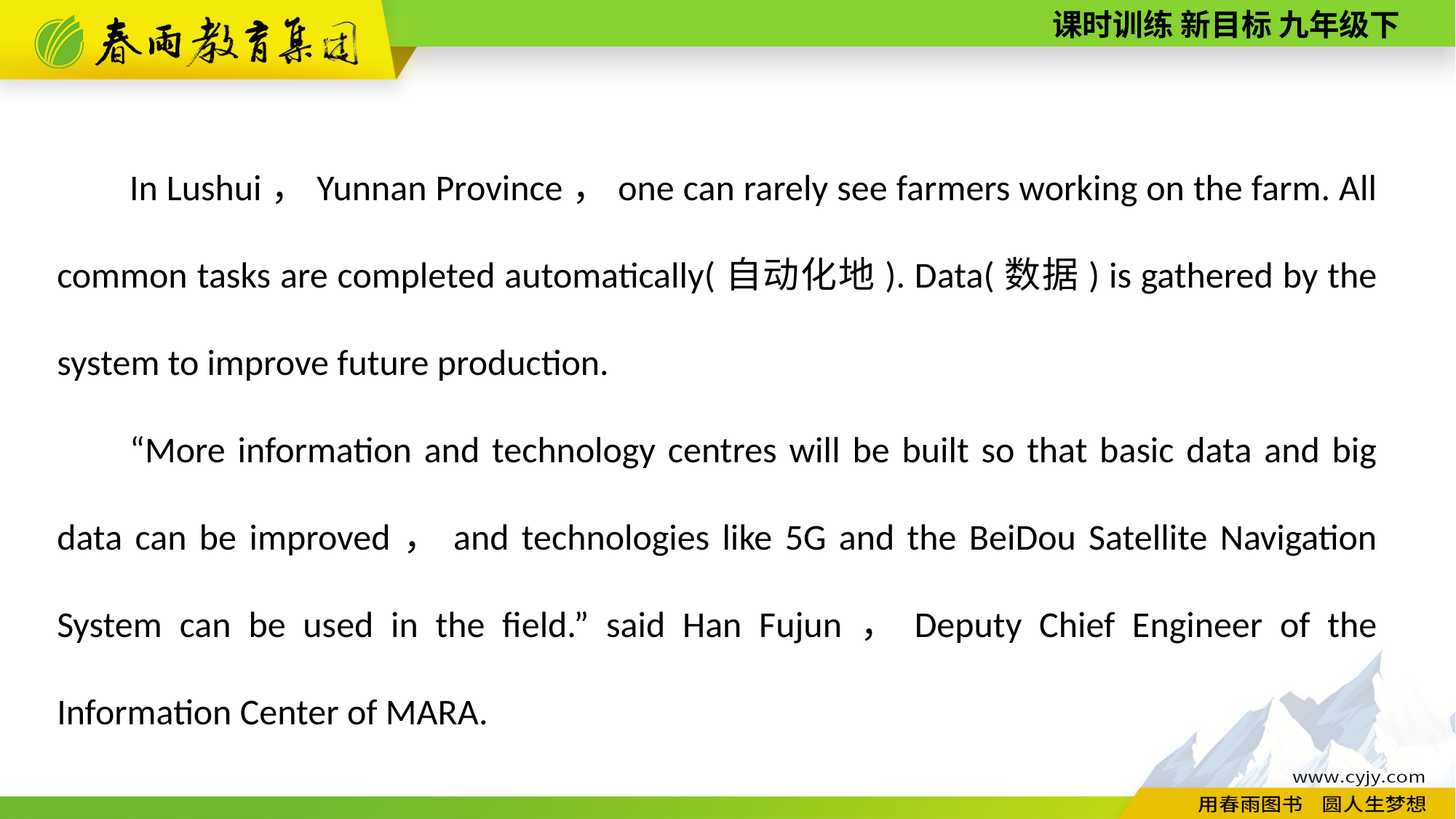

In Lushui，Yunnan Province，one can rarely see farmers working on the farm. All common tasks are completed automatically(自动化地). Data(数据) is gathered by the system to improve future production.
“More information and technology centres will be built so that basic data and big data can be improved，and technologies like 5G and the BeiDou Satellite Navigation System can be used in the field.” said Han Fujun，Deputy Chief Engineer of the Information Center of MARA.